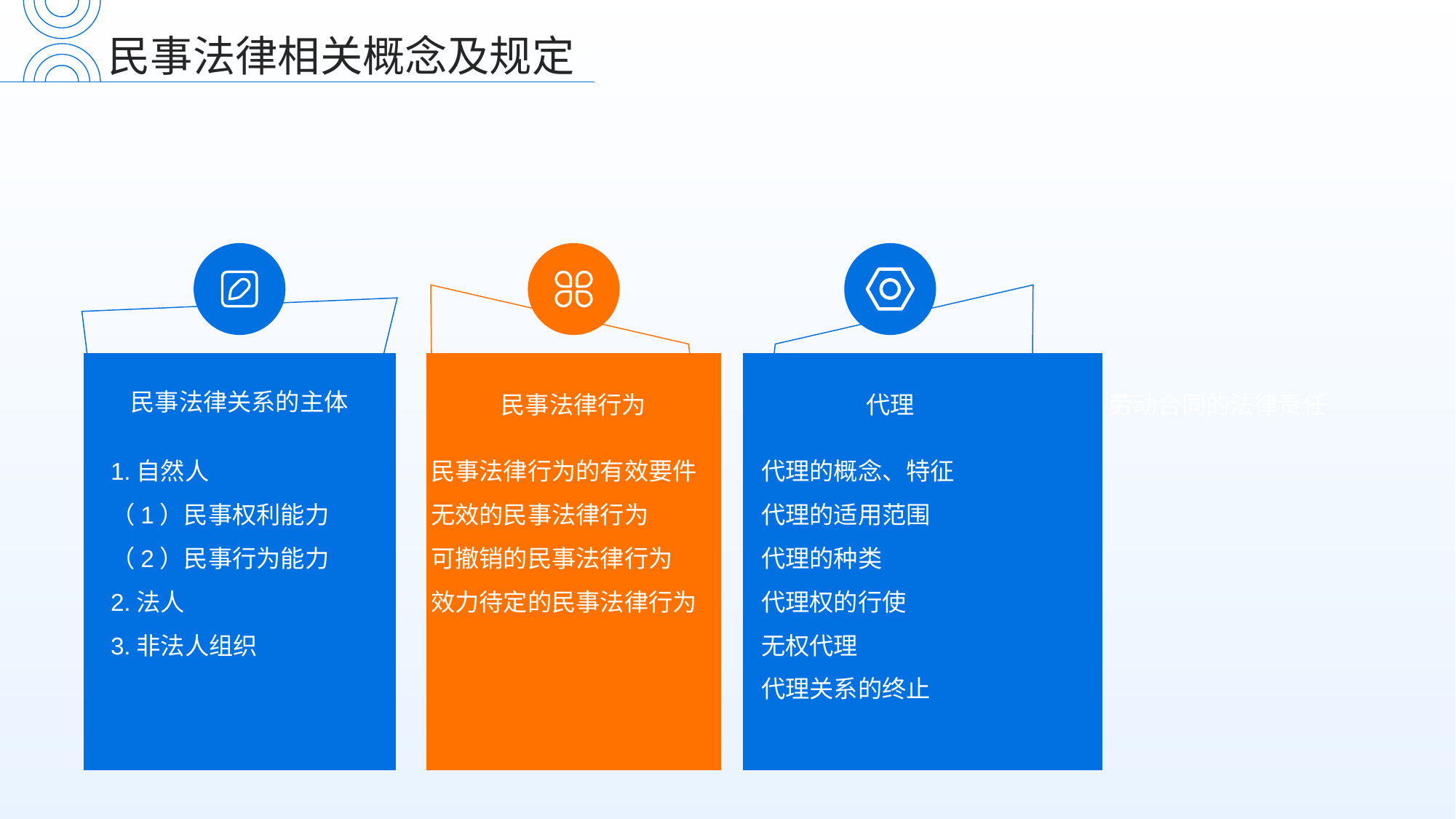

民事法律相关概念及规定

民事法律关系的主体
民事法律行为
代理
劳动合同的法律责任
1.自然人
（1）民事权利能力
（2）民事行为能力
2.法人
3.非法人组织
民事法律行为的有效要件无效的民事法律行为
可撤销的民事法律行为
效力待定的民事法律行为

代理的概念、特征
代理的适用范围
代理的种类
代理权的行使
无权代理
代理关系的终止